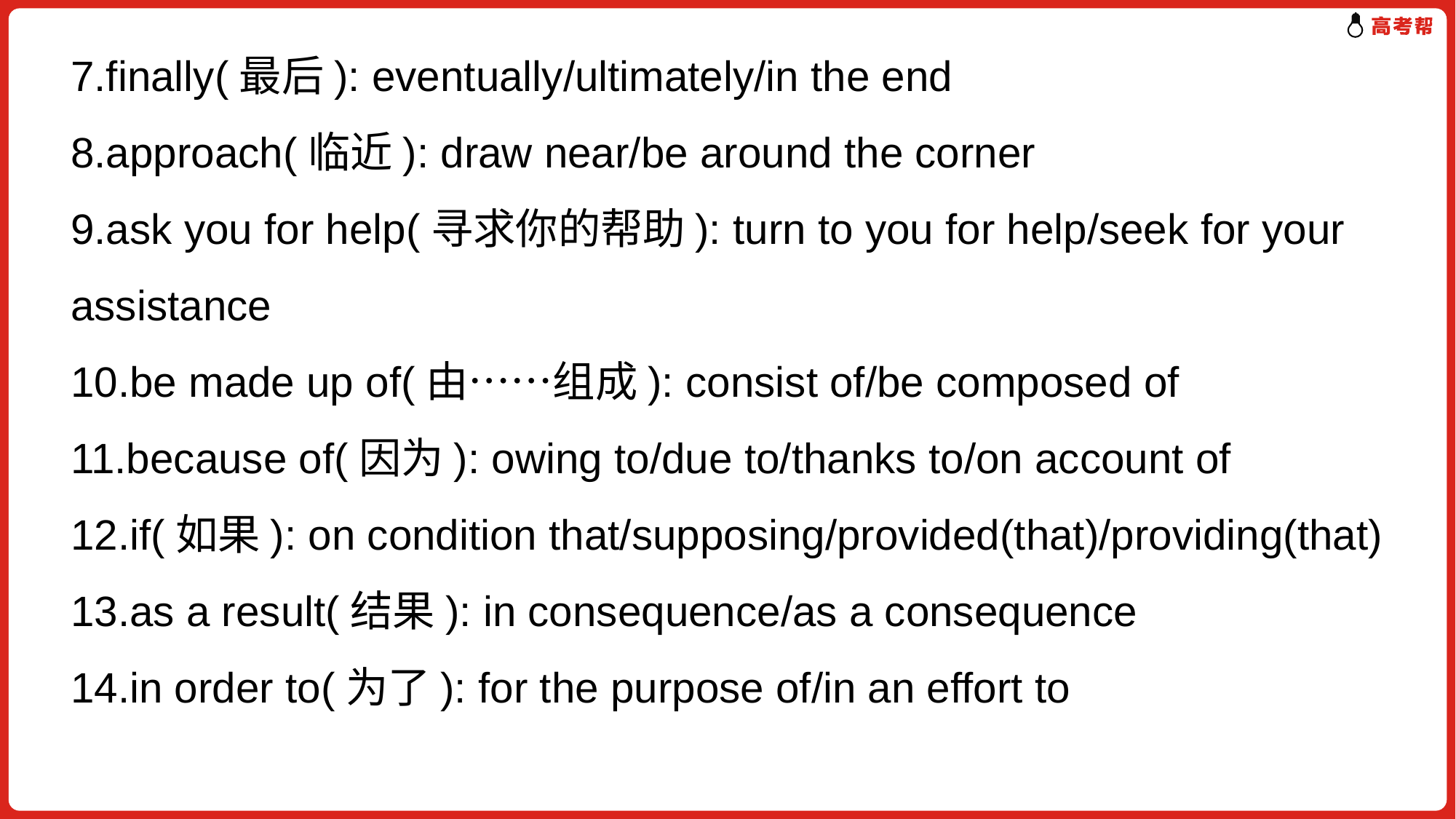

7.finally(最后): eventually/ultimately/in the end
8.approach(临近): draw near/be around the corner
9.ask you for help(寻求你的帮助): turn to you for help/seek for your assistance
10.be made up of(由……组成): consist of/be composed of
11.because of(因为): owing to/due to/thanks to/on account of
12.if(如果): on condition that/supposing/provided(that)/providing(that)
13.as a result(结果): in consequence/as a consequence
14.in order to(为了): for the purpose of/in an effort to